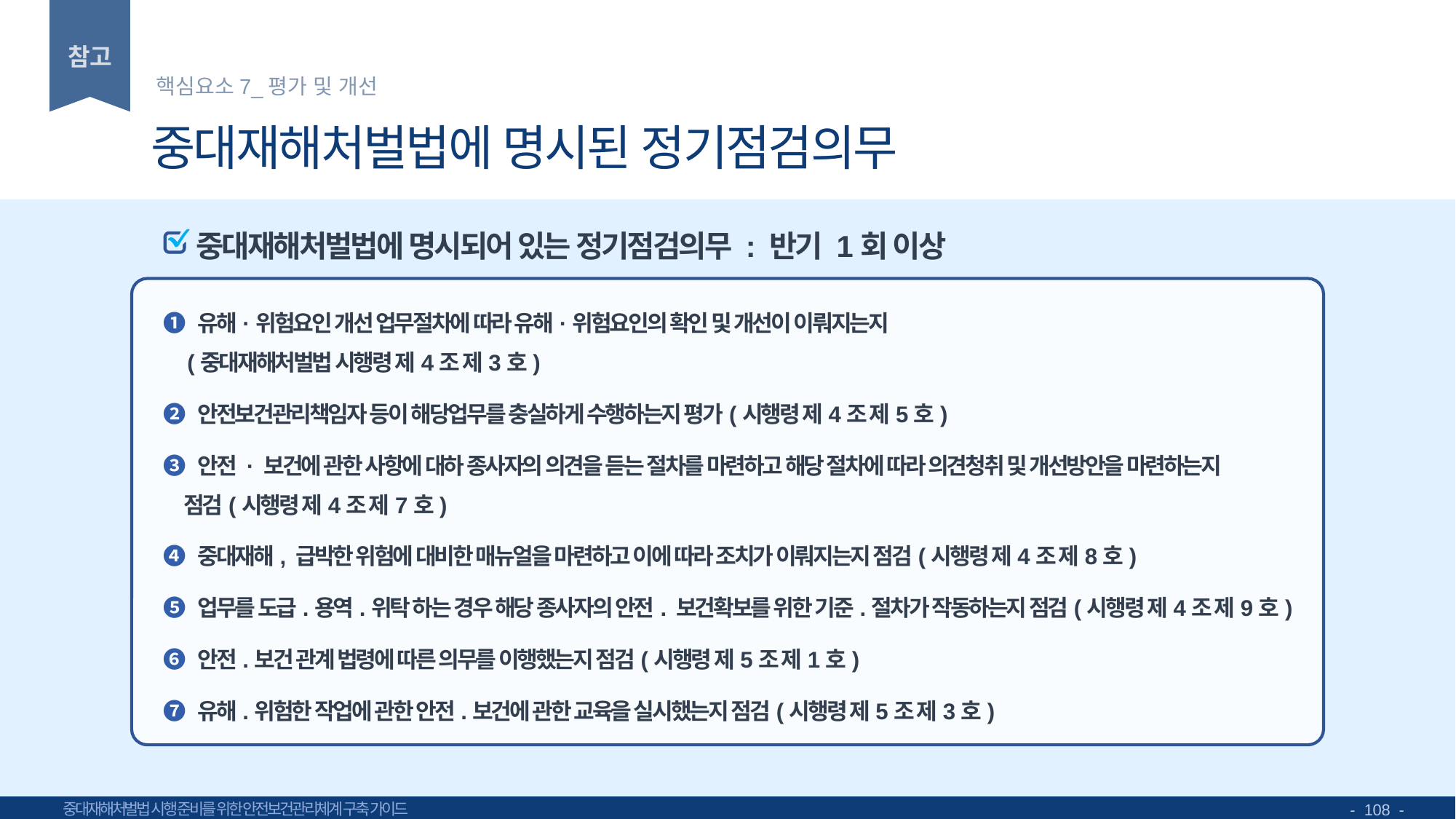

핵심요소7_평가 및 개선
# 중대재해처벌법에 명시된 정기점검의무
중대재해처벌법에 명시되어 있는 정기점검의무 : 반기 1회 이상

➊ 유해·위험요인 개선 업무절차에 따라 유해·위험요인의 확인 및 개선이 이뤄지는지
    (중대재해처벌법 시행령 제4조 제3호)
➋ 안전보건관리책임자 등이 해당업무를 충실하게 수행하는지 평가(시행령 제4조 제5호)
➌ 안전 · 보건에 관한 사항에 대하 종사자의 의견을 듣는 절차를 마련하고 해당 절차에 따라 의견청취 및 개선방안을 마련하는지
     점검(시행령 제4조 제7호)
➍ 중대재해, 급박한 위험에 대비한 매뉴얼을 마련하고 이에 따라 조치가 이뤄지는지 점검(시행령 제4조 제8호)
➎ 업무를 도급.용역.위탁 하는 경우 해당 종사자의 안전. 보건확보를 위한 기준.절차가 작동하는지 점검(시행령 제4조 제9호)
➏ 안전.보건 관계 법령에 따른 의무를 이행했는지 점검(시행령 제5조 제1호)
➐ 유해.위험한 작업에 관한 안전.보건에 관한 교육을 실시했는지 점검(시행령 제5조 제3호)
-  108  -